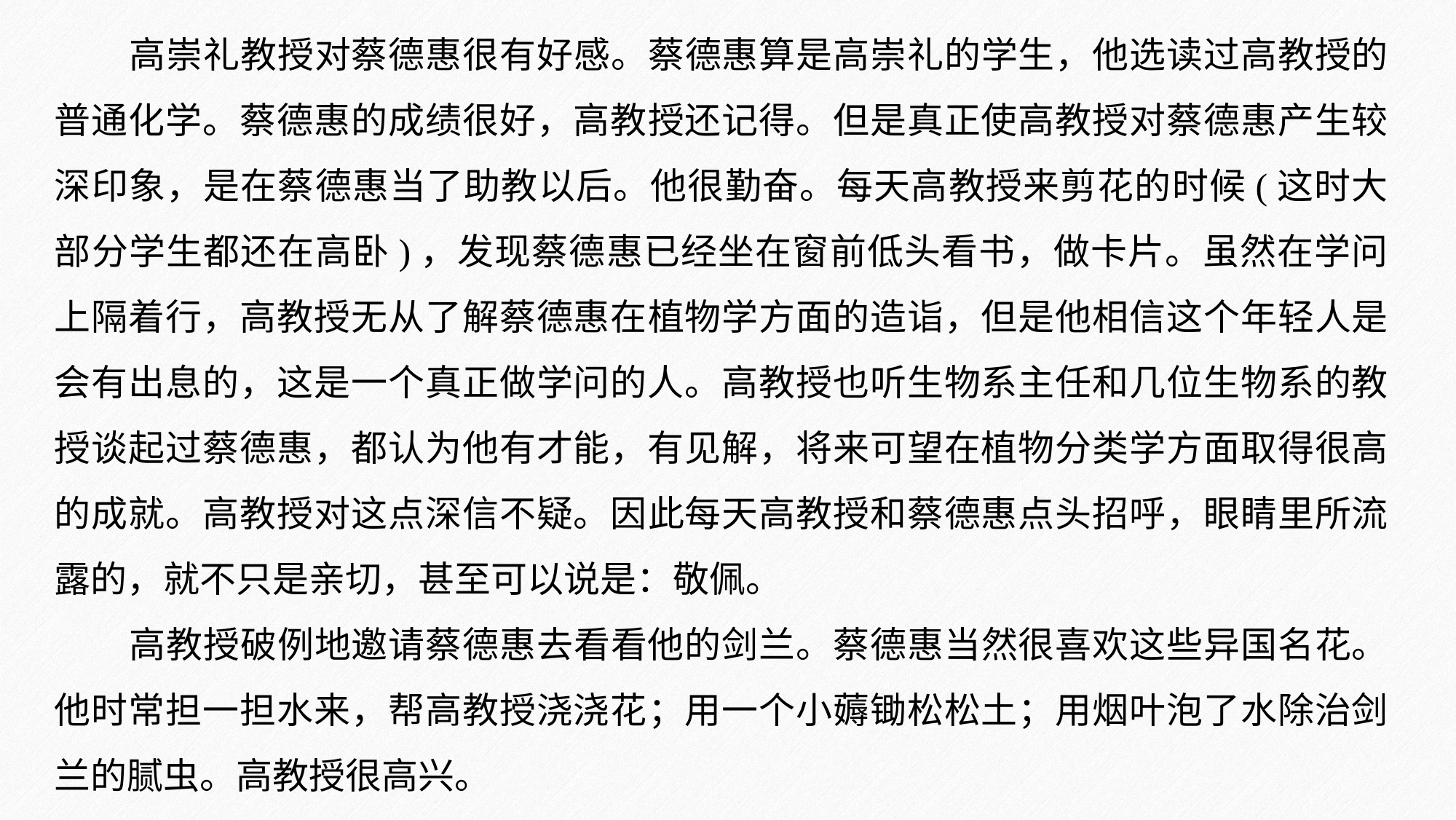

高崇礼教授对蔡德惠很有好感。蔡德惠算是高崇礼的学生，他选读过高教授的普通化学。蔡德惠的成绩很好，高教授还记得。但是真正使高教授对蔡德惠产生较深印象，是在蔡德惠当了助教以后。他很勤奋。每天高教授来剪花的时候(这时大部分学生都还在高卧)，发现蔡德惠已经坐在窗前低头看书，做卡片。虽然在学问上隔着行，高教授无从了解蔡德惠在植物学方面的造诣，但是他相信这个年轻人是会有出息的，这是一个真正做学问的人。高教授也听生物系主任和几位生物系的教授谈起过蔡德惠，都认为他有才能，有见解，将来可望在植物分类学方面取得很高的成就。高教授对这点深信不疑。因此每天高教授和蔡德惠点头招呼，眼睛里所流露的，就不只是亲切，甚至可以说是：敬佩。
高教授破例地邀请蔡德惠去看看他的剑兰。蔡德惠当然很喜欢这些异国名花。他时常担一担水来，帮高教授浇浇花；用一个小薅锄松松土；用烟叶泡了水除治剑兰的腻虫。高教授很高兴。